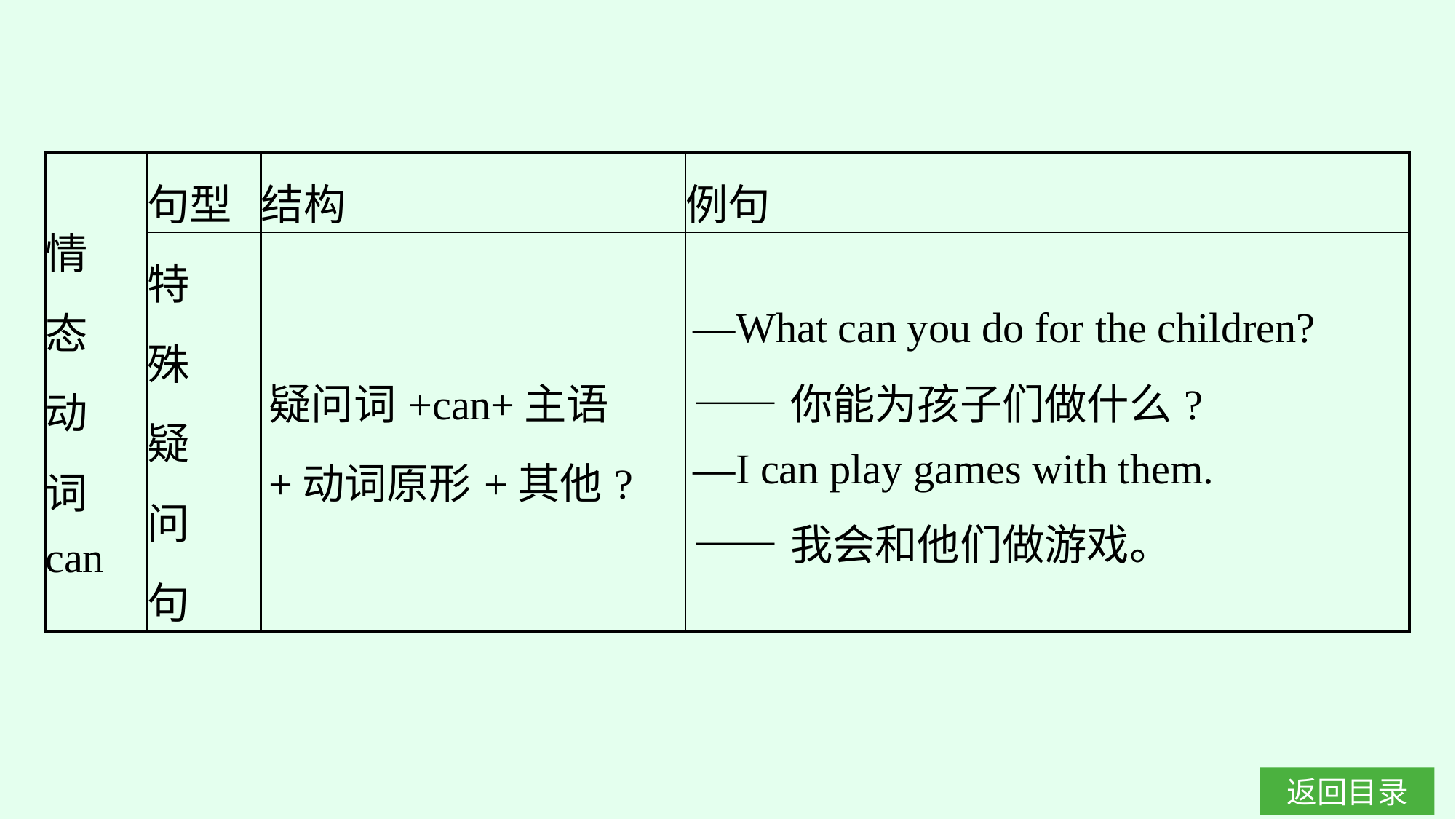

| 情 态 动 词 can | 句型 | 结构 | 例句 |
| --- | --- | --- | --- |
|  | 特 殊 疑 问 句 | 疑问词+can+主语+动词原形+其他? | —What can you do for the children? ——你能为孩子们做什么? —I can play games with them. ——我会和他们做游戏。 |